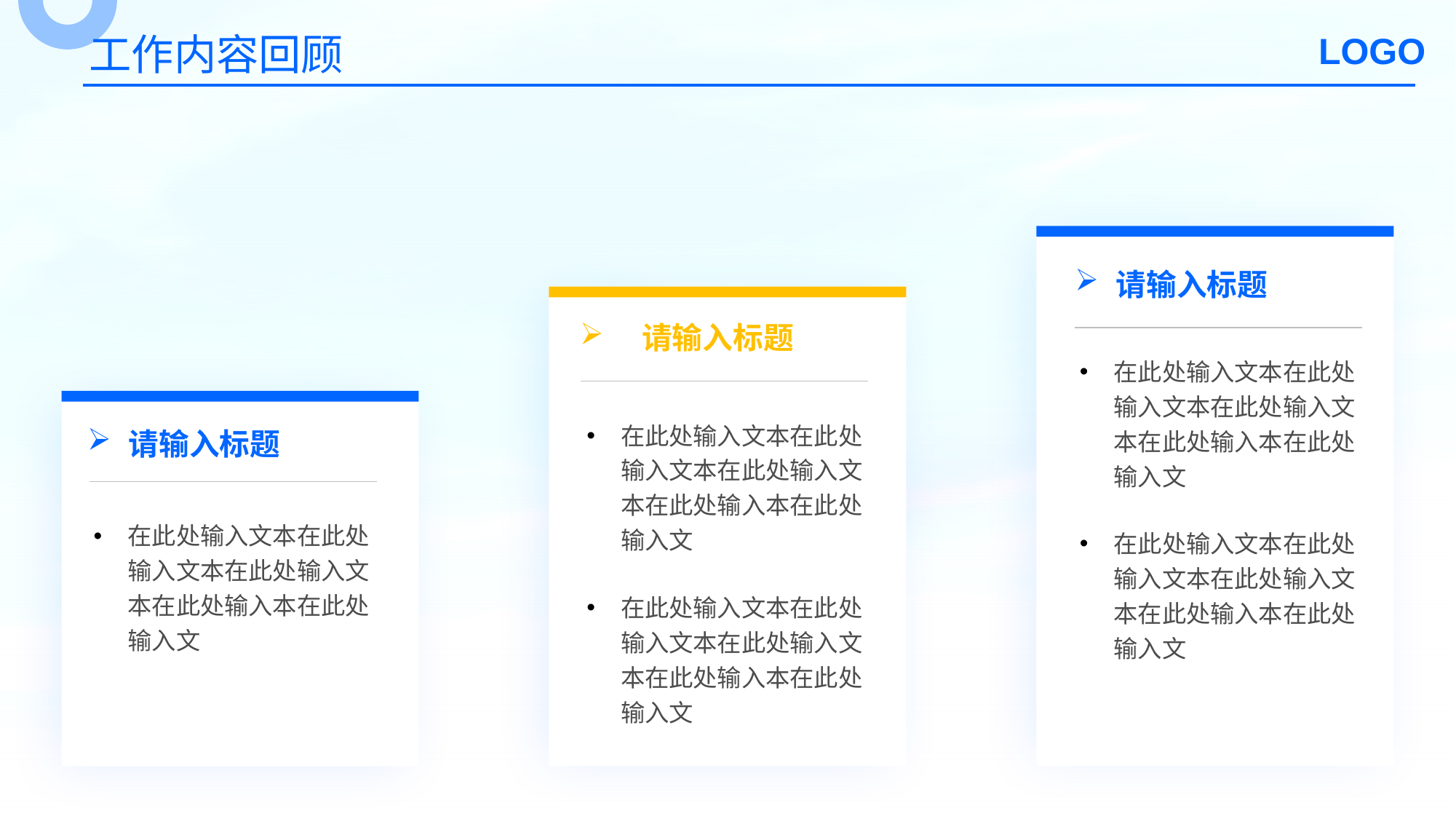

工作内容回顾
  LOGO

请输入标题

  请输入标题
在此处输入文本在此处输入文本在此处输入文本在此处输入本在此处输入文

在此处输入文本在此处输入文本在此处输入文本在此处输入本在此处输入文
请输入标题
在此处输入文本在此处输入文本在此处输入文本在此处输入本在此处输入文
在此处输入文本在此处输入文本在此处输入文本在此处输入本在此处输入文
在此处输入文本在此处输入文本在此处输入文本在此处输入本在此处输入文